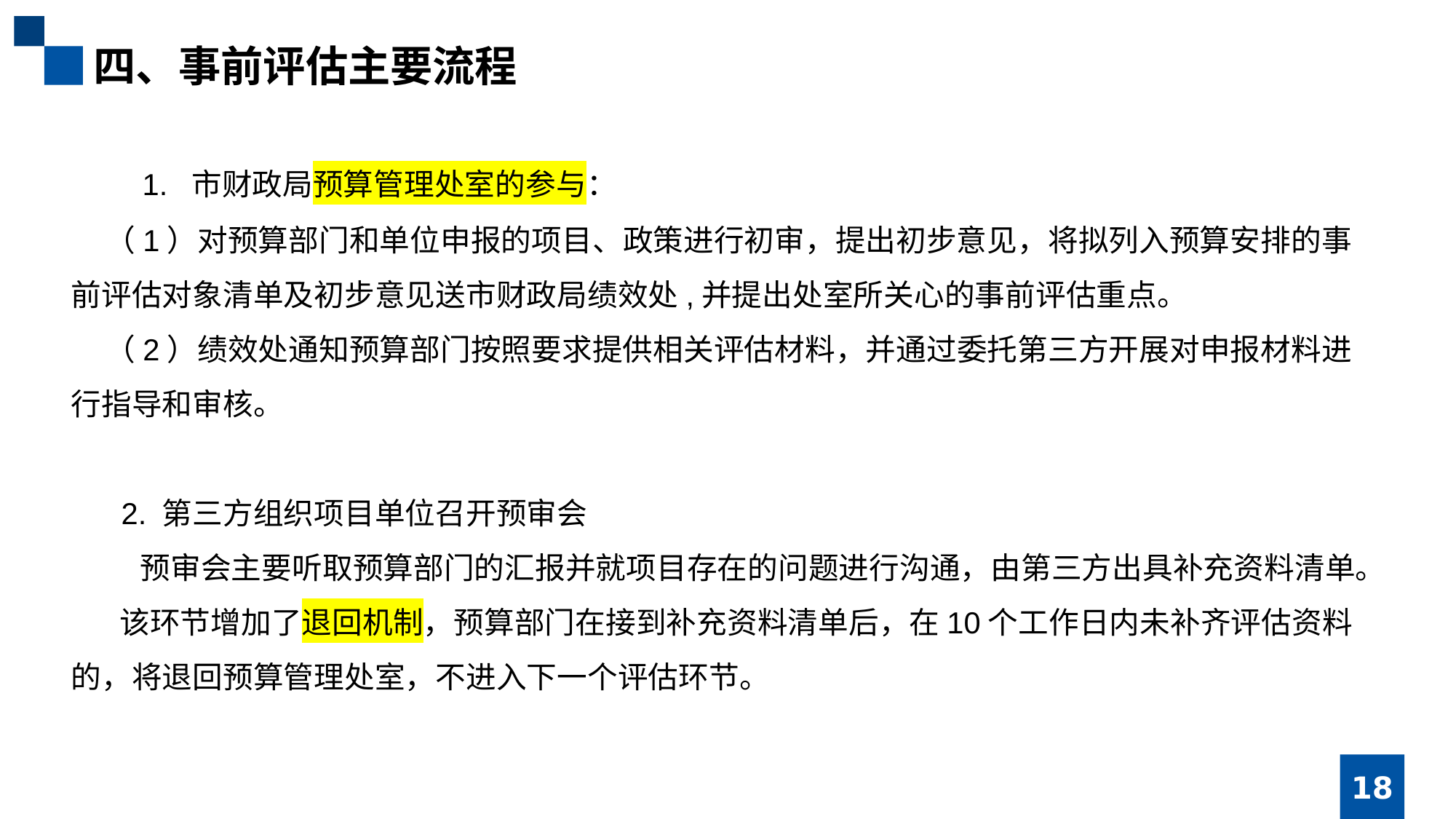

四、事前评估主要流程
       1.  市财政局预算管理处室的参与：
    （1）对预算部门和单位申报的项目、政策进行初审，提出初步意见，将拟列入预算安排的事前评估对象清单及初步意见送市财政局绩效处,并提出处室所关心的事前评估重点。
    （2）绩效处通知预算部门按照要求提供相关评估材料，并通过委托第三方开展对申报材料进行指导和审核。

      2. 第三方组织项目单位召开预审会
  预审会主要听取预算部门的汇报并就项目存在的问题进行沟通，由第三方出具补充资料清单。
该环节增加了退回机制，预算部门在接到补充资料清单后，在10个工作日内未补齐评估资料的，将退回预算管理处室，不进入下一个评估环节。

18